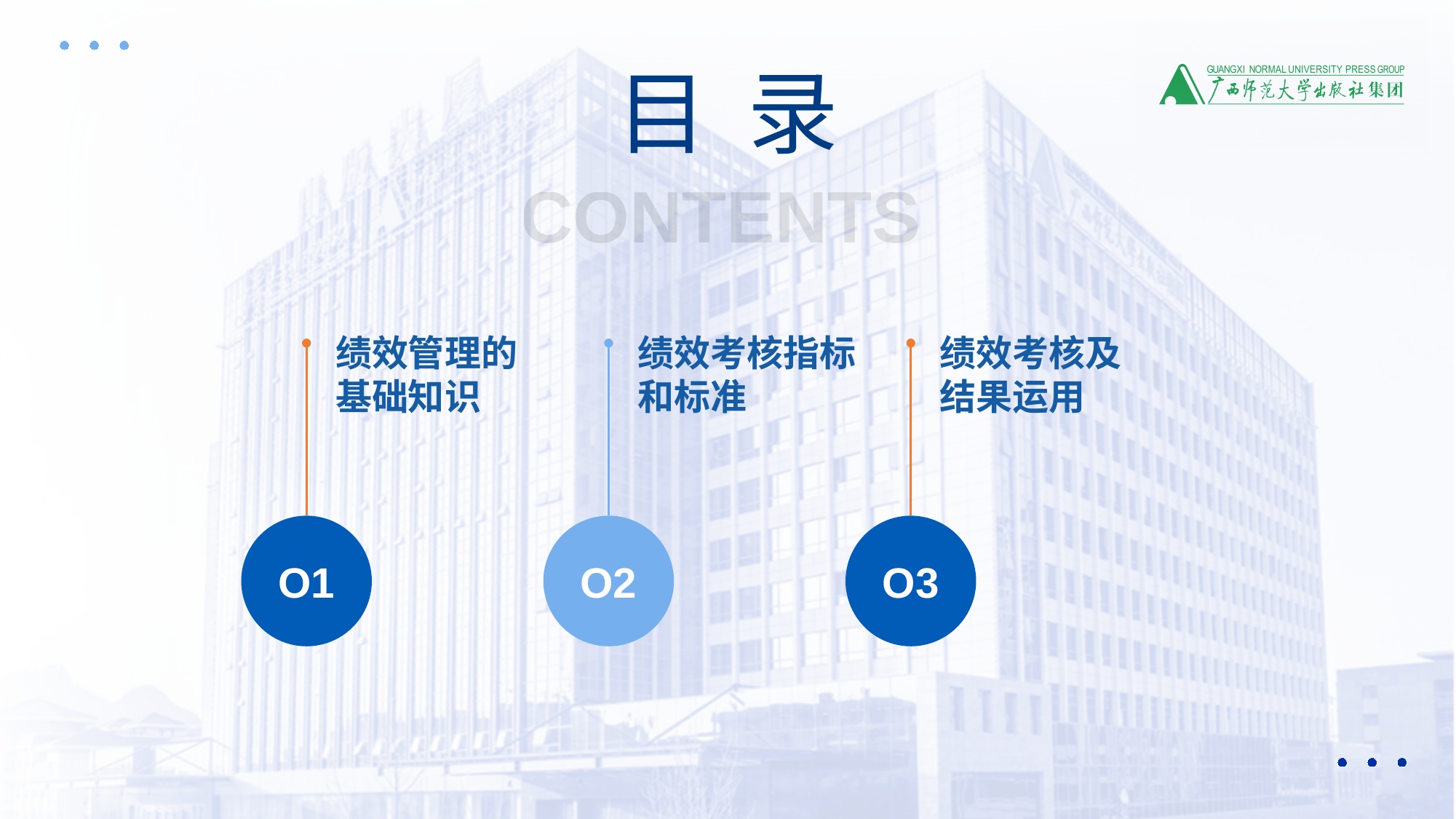

目  录
CONTENTS
绩效管理的
基础知识
绩效考核指标和标准
绩效考核及
结果运用
O1
O2
O3